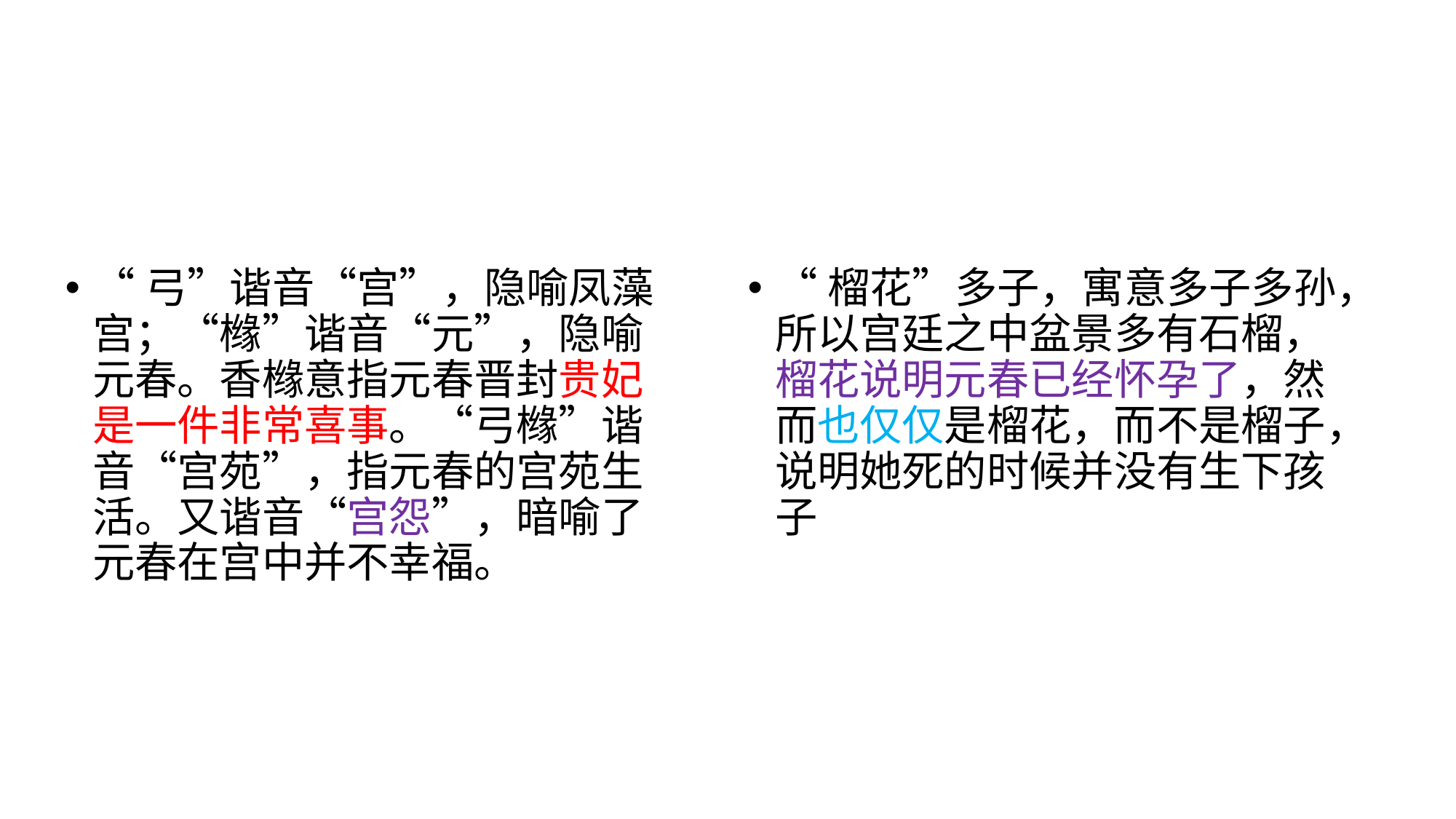

“弓”谐音“宫”，隐喻凤藻宫；“橼”谐音“元”，隐喻元春。香橼意指元春晋封贵妃是一件非常喜事。“弓橼”谐音“宫苑”，指元春的宫苑生活。又谐音“宫怨”，暗喻了元春在宫中并不幸福。
“榴花”多子，寓意多子多孙，所以宫廷之中盆景多有石榴，榴花说明元春已经怀孕了，然而也仅仅是榴花，而不是榴子，说明她死的时候并没有生下孩子